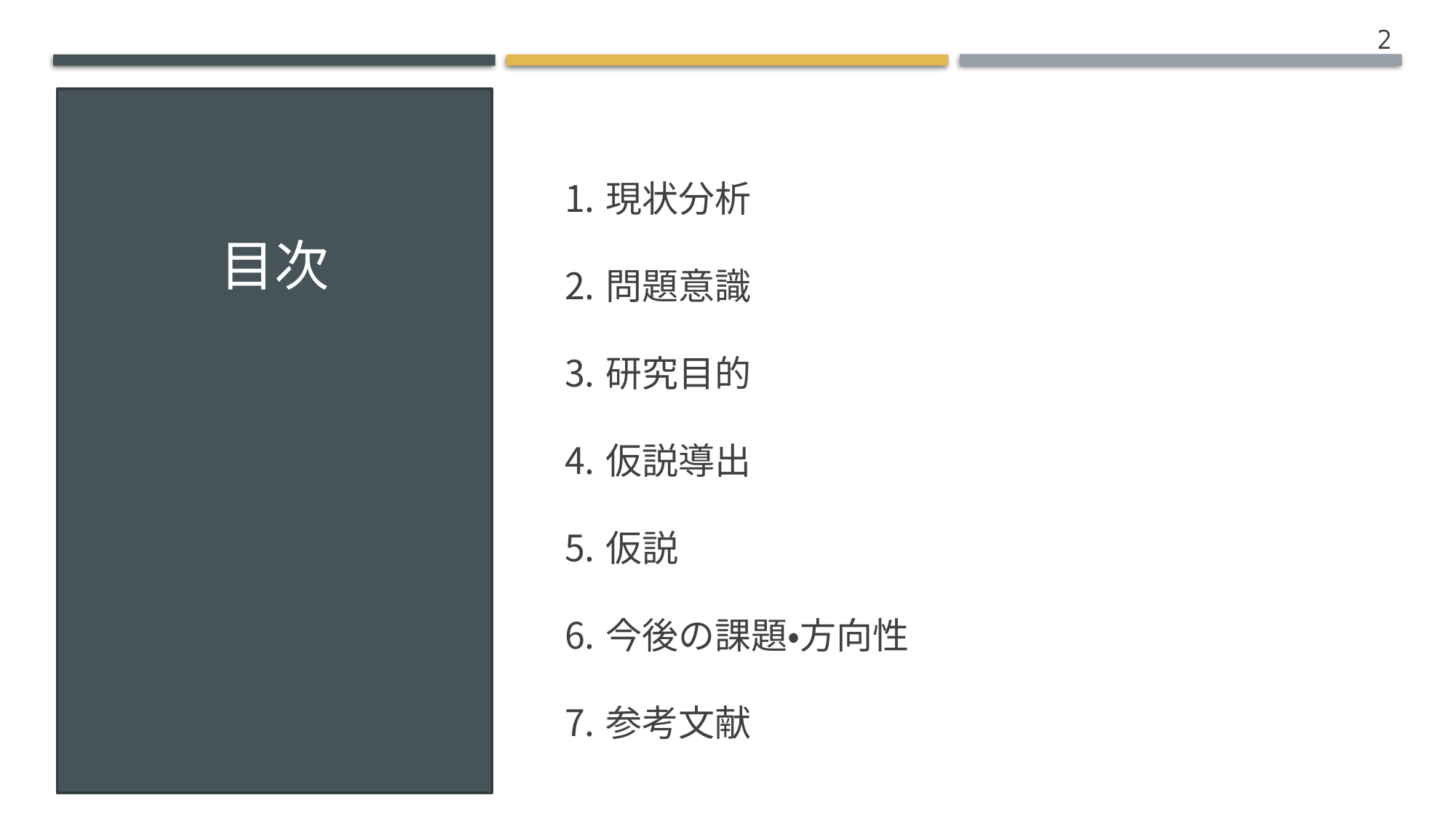

2

現状分析
問題意識
研究目的
仮説導出
仮説
今後の課題・方向性
参考文献
目次